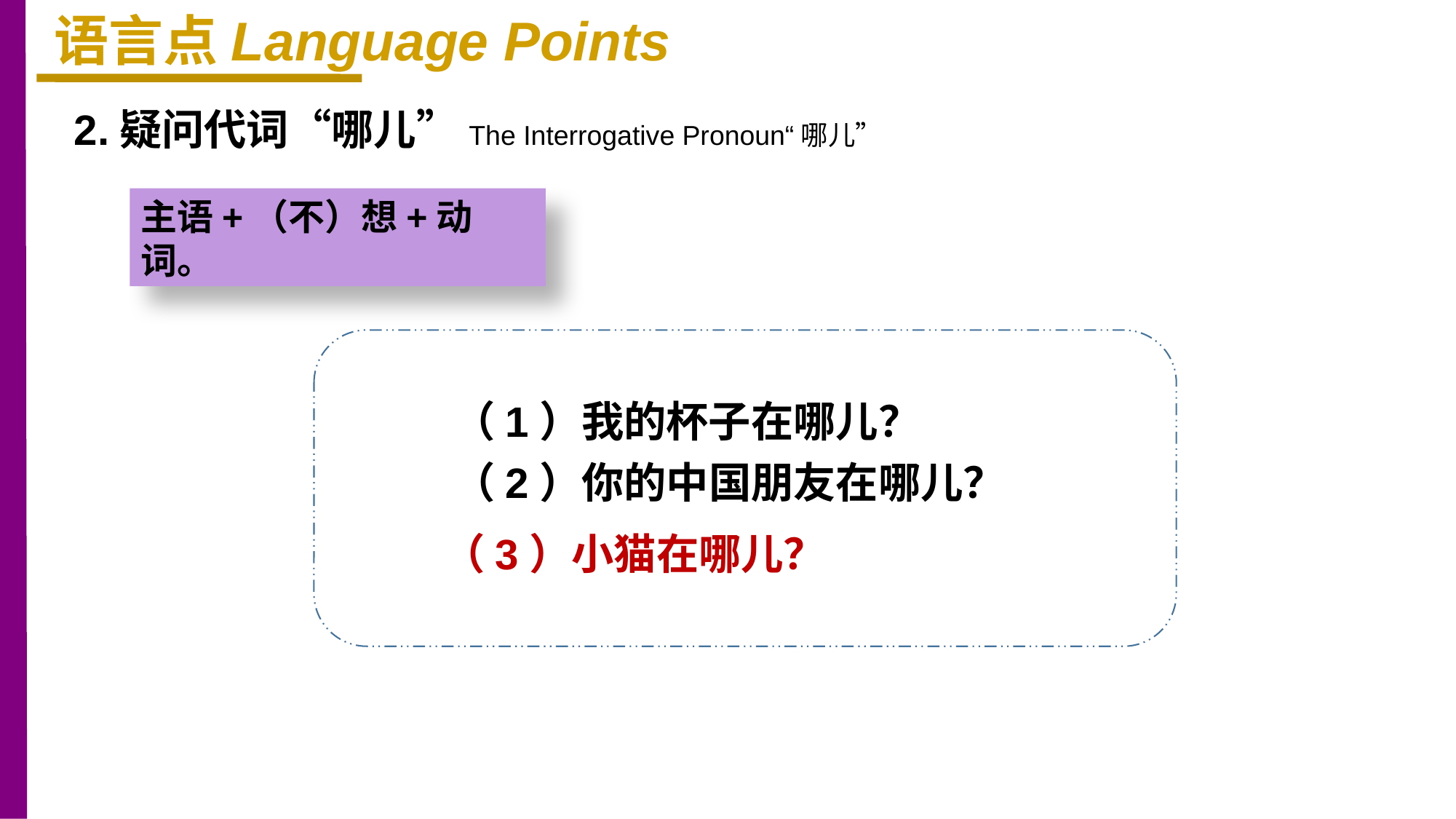

语言点Language Points
2.疑问代词“哪儿”The Interrogative Pronoun“哪儿”
主语+（不）想+动词。

（1）我的杯子在哪儿？
（2）你的中国朋友在哪儿？
（3）小猫在哪儿？